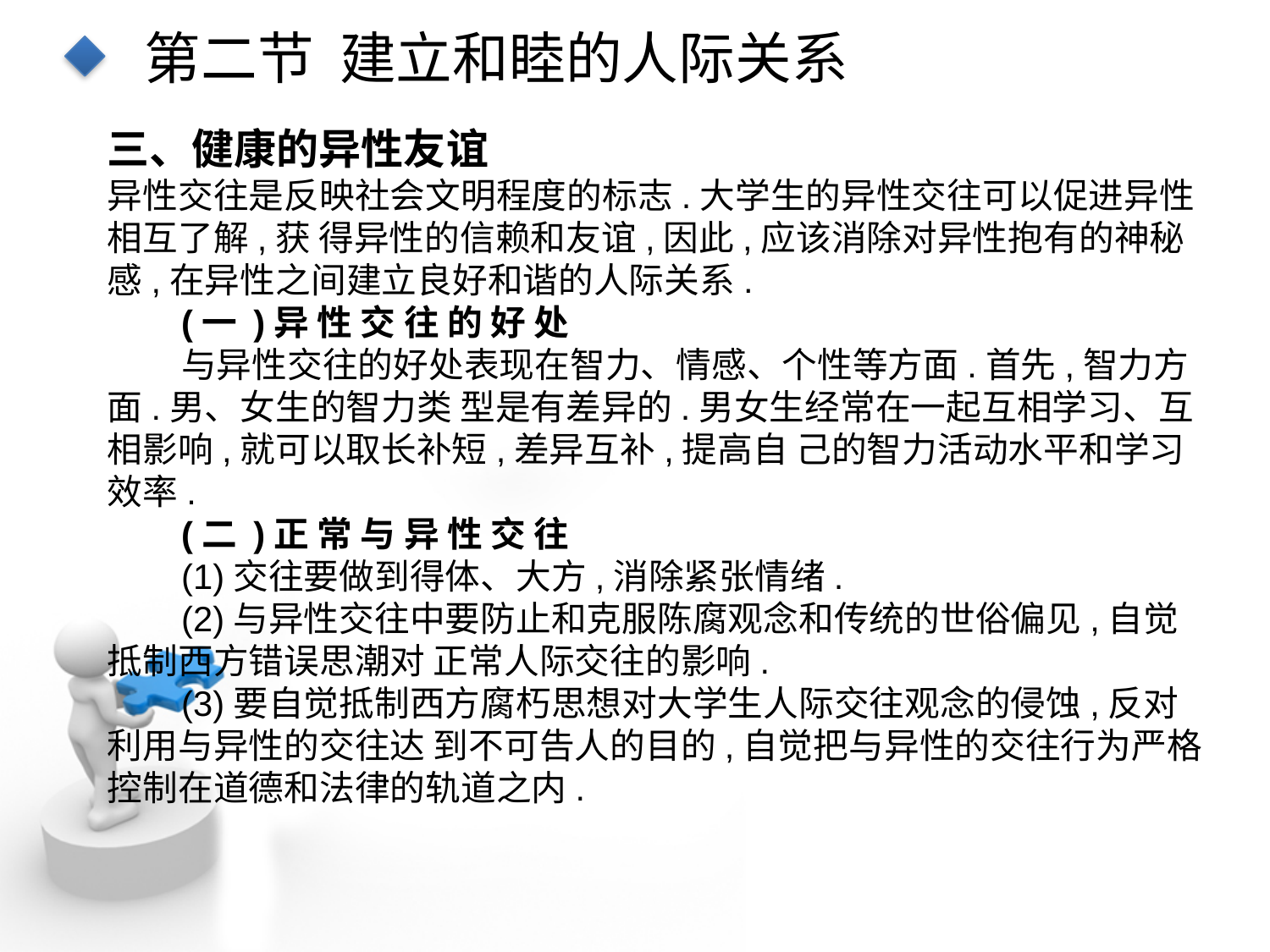

第二节  建立和睦的人际关系

三、健康的异性友谊
异性交往是反映社会文明程度的标志.大学生的异性交往可以促进异性相互了解,获 得异性的信赖和友谊,因此,应该消除对异性抱有的神秘感,在异性之间建立良好和谐的人际关系.
(一 )异 性 交 往 的 好 处
与异性交往的好处表现在智力、情感、个性等方面.首先,智力方面.男、女生的智力类 型是有差异的.男女生经常在一起互相学习、互相影响,就可以取长补短,差异互补,提高自 己的智力活动水平和学习效率.
(二 )正 常 与 异 性 交 往
(1)交往要做到得体、大方,消除紧张情绪.
(2)与异性交往中要防止和克服陈腐观念和传统的世俗偏见,自觉抵制西方错误思潮对 正常人际交往的影响.
(3)要自觉抵制西方腐朽思想对大学生人际交往观念的侵蚀,反对利用与异性的交往达 到不可告人的目的,自觉把与异性的交往行为严格控制在道德和法律的轨道之内.

点击添加文本
点击添加文本
点击添加文本
点击添加文本